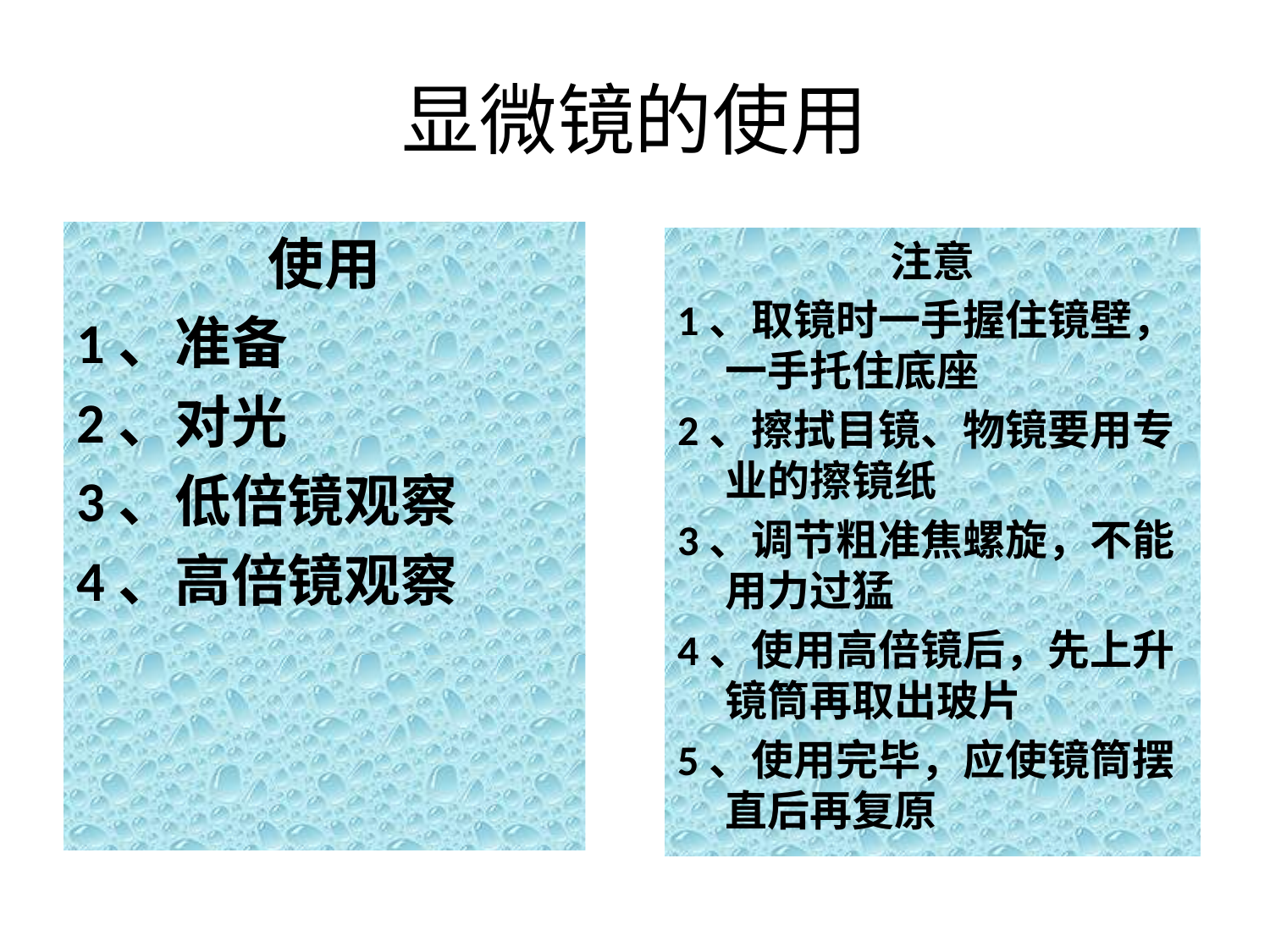

# 显微镜的使用
使用
1、准备
2、对光
3、低倍镜观察
4、高倍镜观察
注意
1、取镜时一手握住镜壁，一手托住底座
2、擦拭目镜、物镜要用专业的擦镜纸
3、调节粗准焦螺旋，不能用力过猛
4、使用高倍镜后，先上升镜筒再取出玻片
5、使用完毕，应使镜筒摆直后再复原